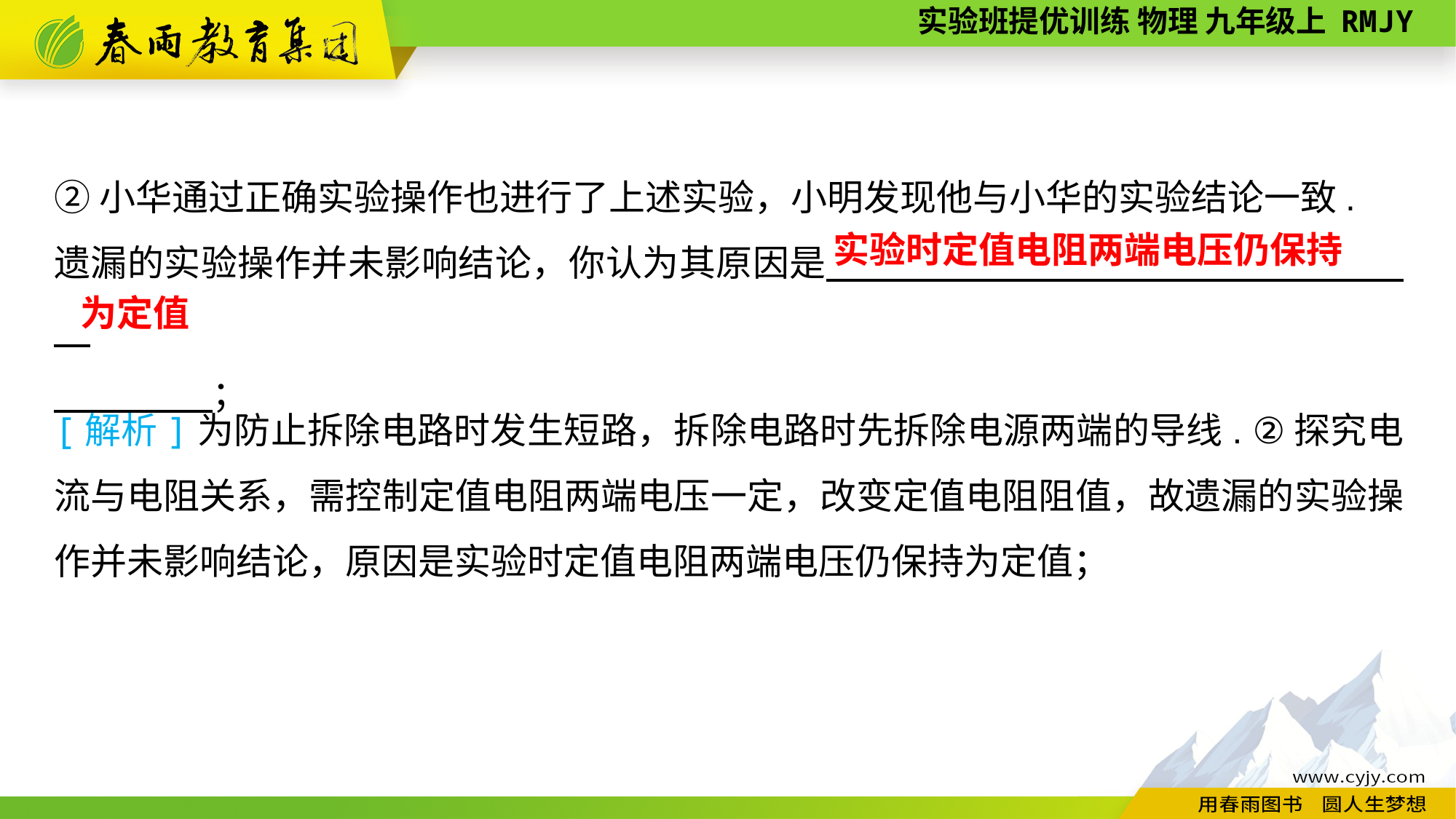

②小华通过正确实验操作也进行了上述实验，小明发现他与小华的实验结论一致.
遗漏的实验操作并未影响结论，你认为其原因是　　　　　　　　                　　　。
　　      　；
实验时定值电阻两端电压仍保持
为定值
[解析]为防止拆除电路时发生短路，拆除电路时先拆除电源两端的导线. ②探究电流与电阻关系，需控制定值电阻两端电压一定，改变定值电阻阻值，故遗漏的实验操作并未影响结论，原因是实验时定值电阻两端电压仍保持为定值；